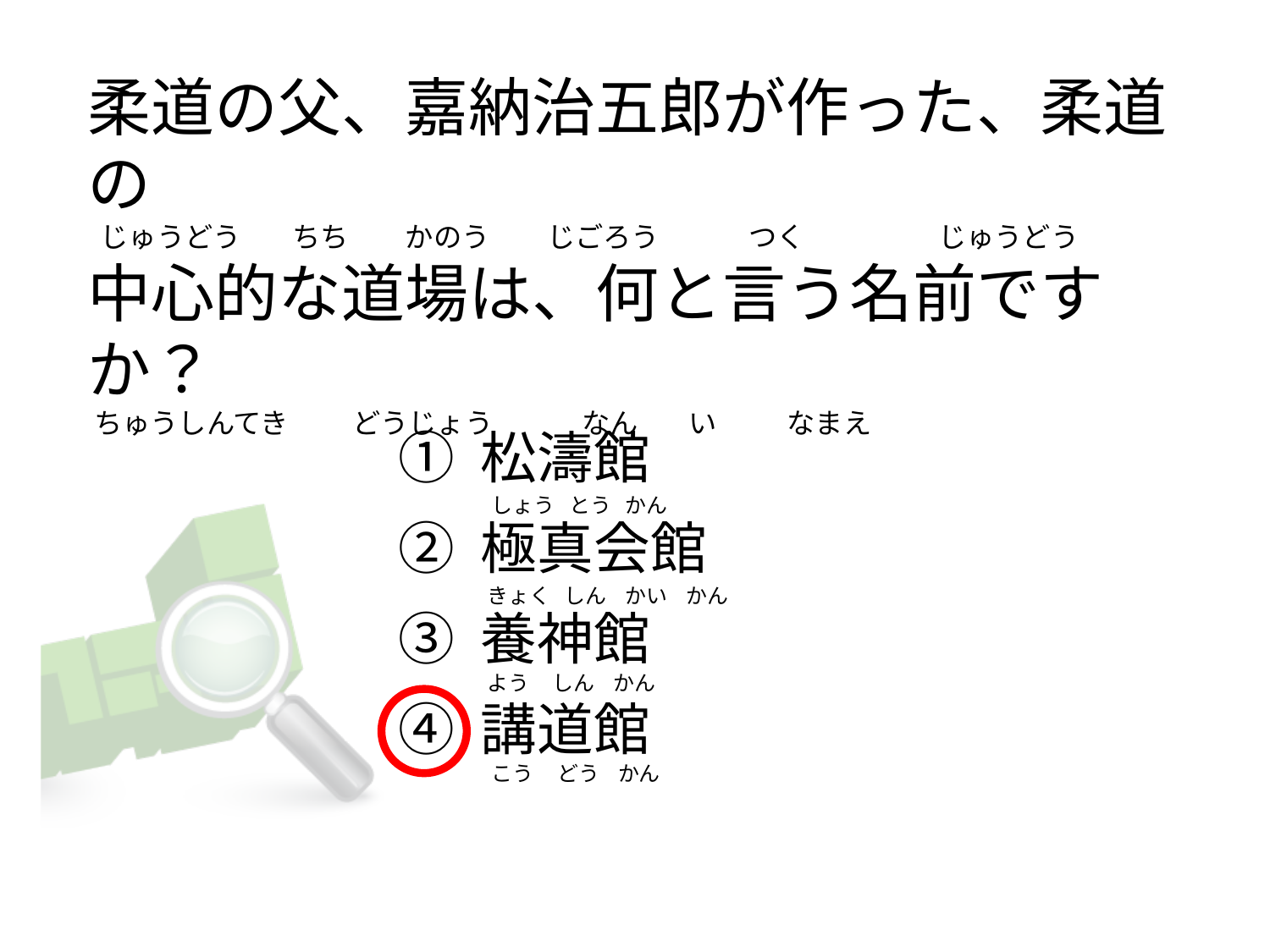

# 柔道の父、嘉納治五郎が作った、柔道の   じゅうどう        ちち         かのう         じごろう              つく                     じゅうどう 中心的な道場は、何と言う名前ですか？  ちゅうしんてき          どうじょう              なん        い           なまえ
① 松濤館
② 極真会館
③ 養神館
④ 講道館
  しょう   とう   かん
 きょく   しん    かい    かん
 よう     しん    かん

  こう     どう    かん